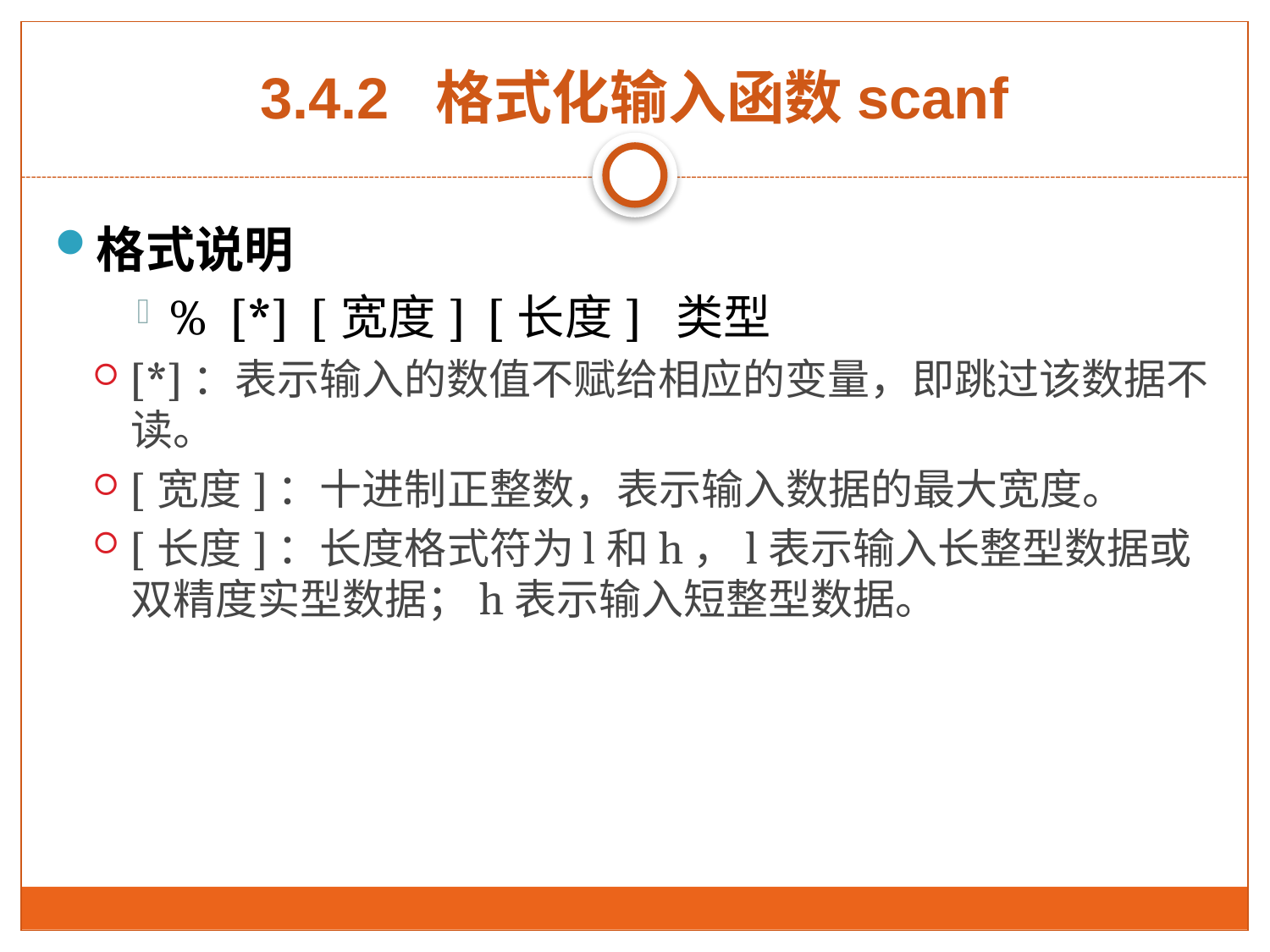

# 3.4.2  格式化输入函数scanf
格式说明
%  [*]  [宽度]  [长度]  类型
[*]：表示输入的数值不赋给相应的变量，即跳过该数据不读。
[宽度]：十进制正整数，表示输入数据的最大宽度。
[长度]：长度格式符为l和h，l表示输入长整型数据或双精度实型数据；h表示输入短整型数据。